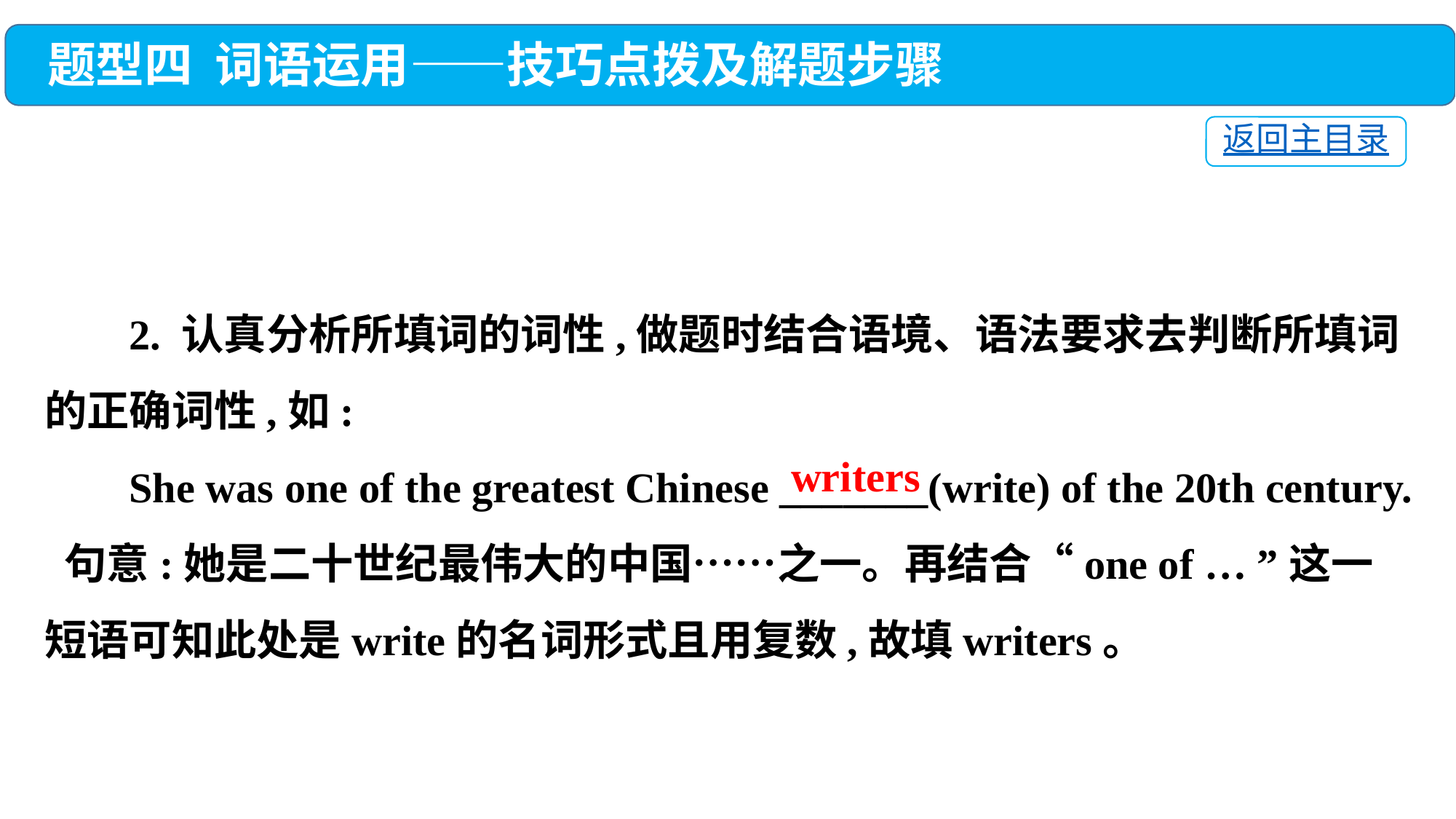

题型四  词语运用——技巧点拨及解题步骤
返回主目录
        2. 认真分析所填词的词性,做题时结合语境、语法要求去判断所填词的正确词性,如:
        She was one of the greatest Chinese _______(write) of the 20th century.
 句意:她是二十世纪最伟大的中国……之一。再结合“one of … ”这一短语可知此处是write的名词形式且用复数,故填writers。
writers